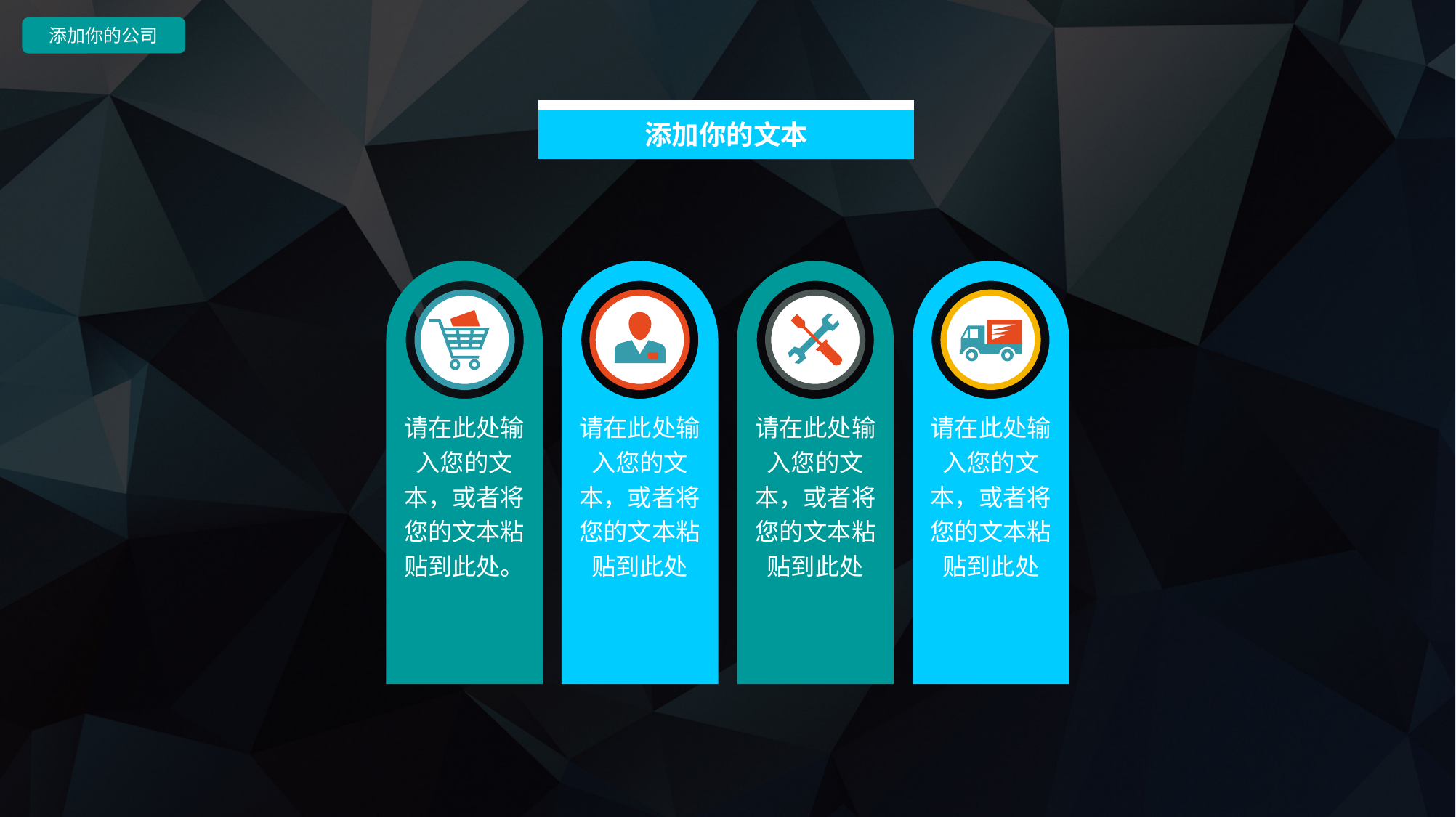

添加你的公司

添加你的文本
请在此处输入您的文本，或者将您的文本粘贴到此处。
请在此处输入您的文本，或者将您的文本粘贴到此处
请在此处输入您的文本，或者将您的文本粘贴到此处
请在此处输入您的文本，或者将您的文本粘贴到此处